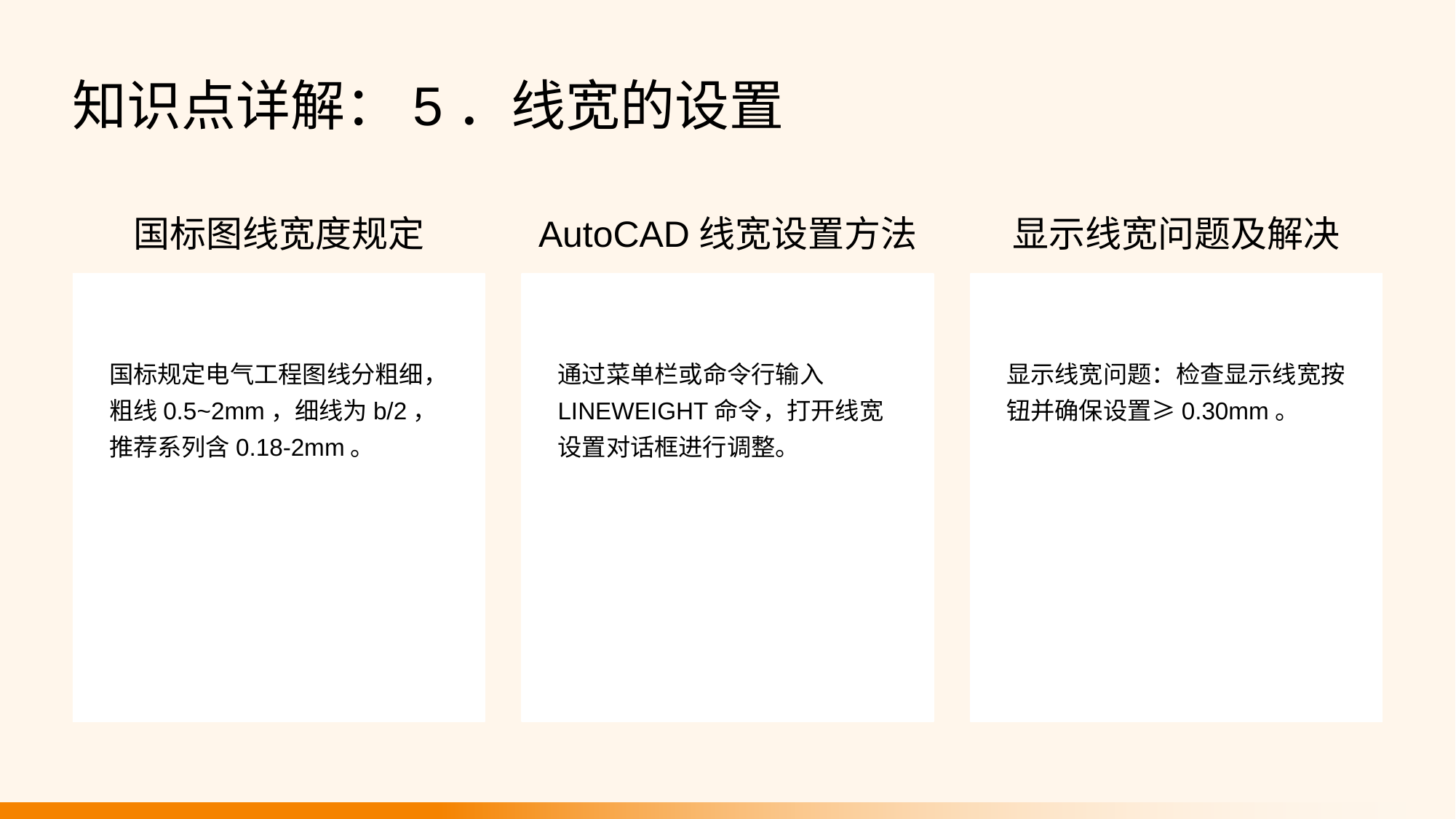

知识点详解：5．线宽的设置
国标图线宽度规定
AutoCAD线宽设置方法
显示线宽问题及解决

国标规定电气工程图线分粗细，粗线0.5~2mm，细线为b/2，推荐系列含0.18-2mm。
通过菜单栏或命令行输入LINEWEIGHT命令，打开线宽设置对话框进行调整。
显示线宽问题：检查显示线宽按钮并确保设置≥0.30mm。